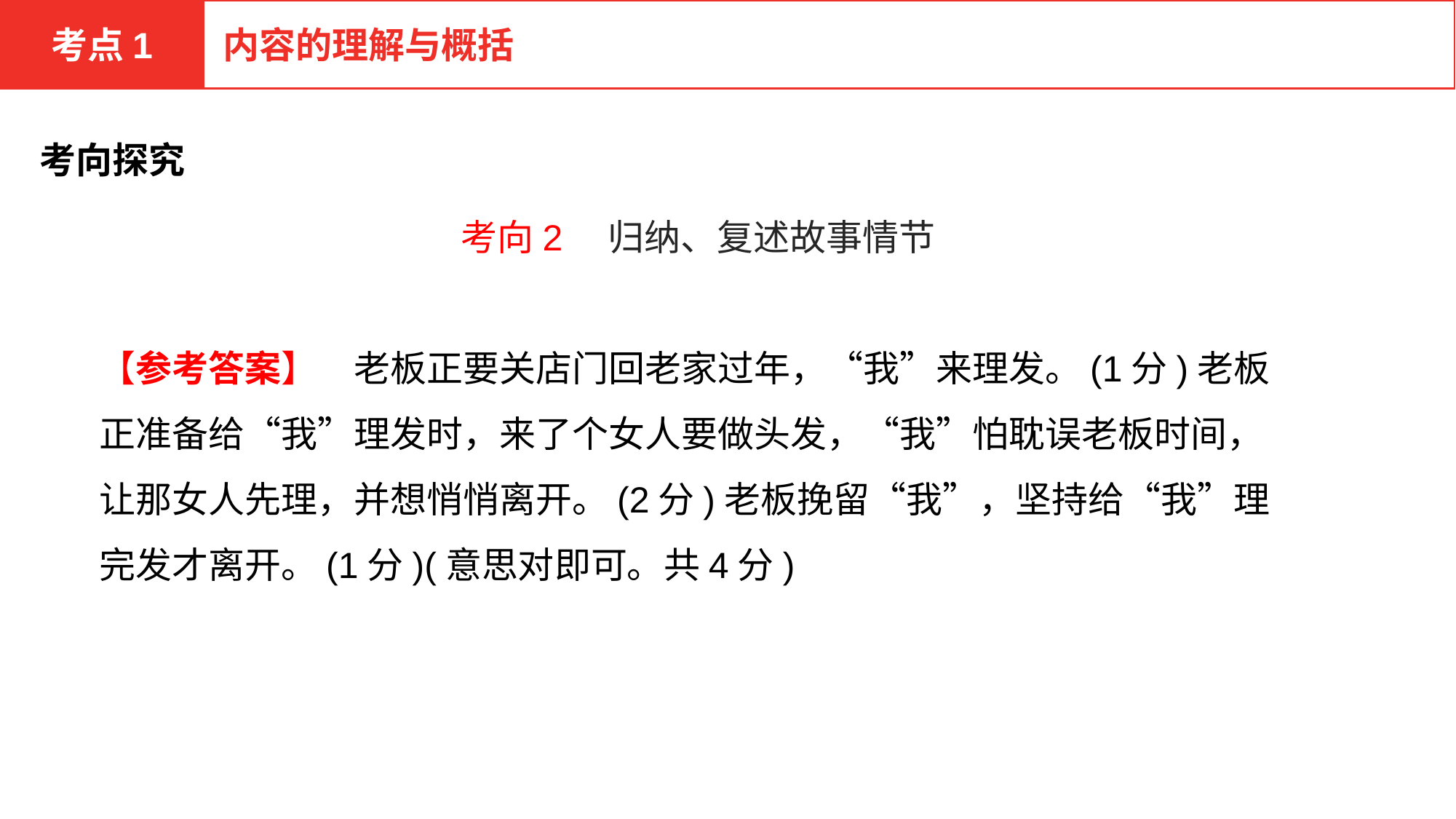

考点1
内容的理解与概括
考向探究
考向2　归纳、复述故事情节

【参考答案】　老板正要关店门回老家过年，“我”来理发。(1分)老板正准备给“我”理发时，来了个女人要做头发，“我”怕耽误老板时间，让那女人先理，并想悄悄离开。(2分)老板挽留“我”，坚持给“我”理完发才离开。(1分)(意思对即可。共4分)